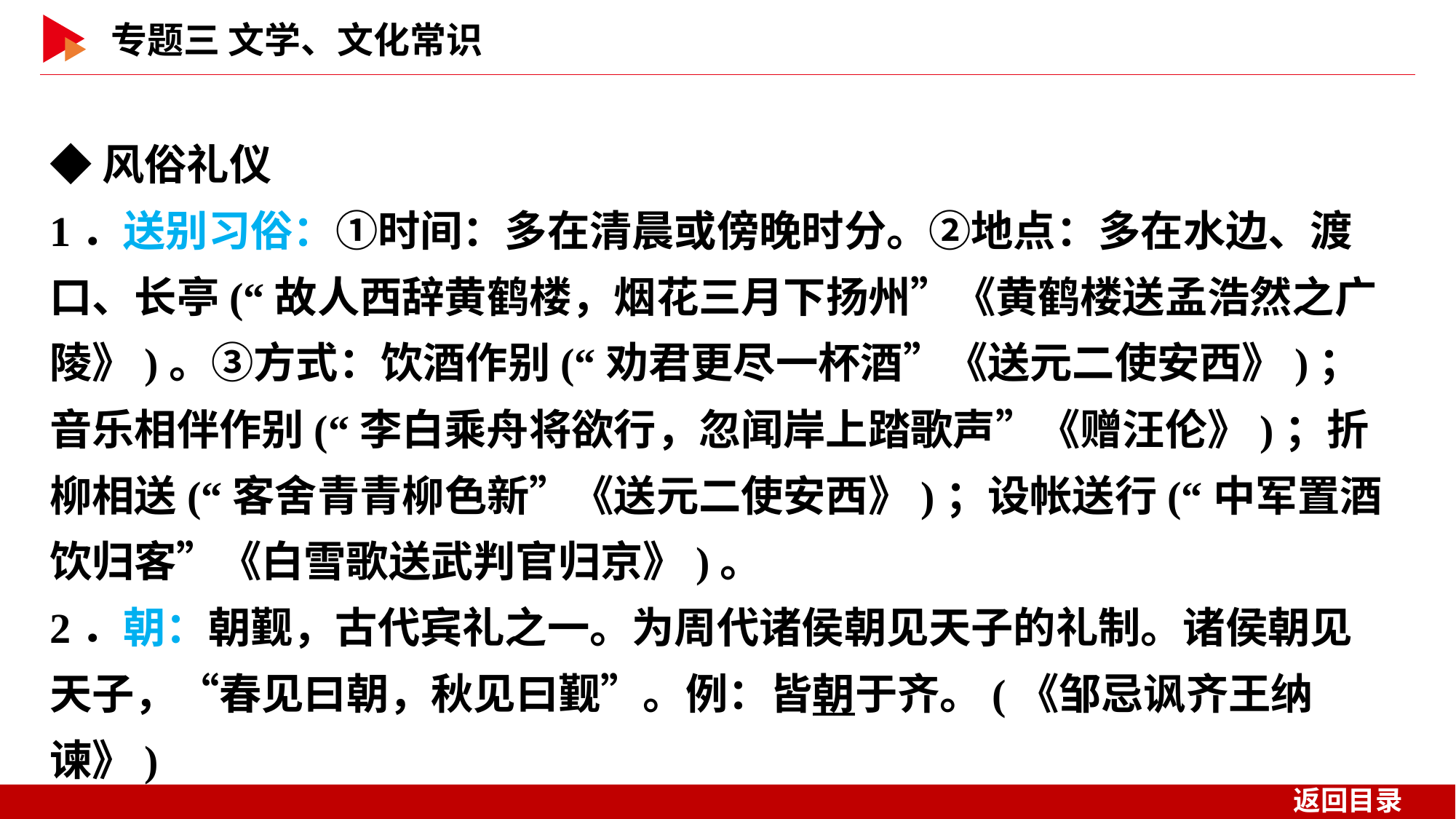

◆风俗礼仪
1．送别习俗：①时间：多在清晨或傍晚时分。②地点：多在水边、渡口、长亭(“故人西辞黄鹤楼，烟花三月下扬州”《黄鹤楼送孟浩然之广陵》)。③方式：饮酒作别(“劝君更尽一杯酒”《送元二使安西》)；音乐相伴作别(“李白乘舟将欲行，忽闻岸上踏歌声”《赠汪伦》)；折柳相送(“客舍青青柳色新”《送元二使安西》)；设帐送行(“中军置酒饮归客”《白雪歌送武判官归京》)。
2．朝：朝觐，古代宾礼之一。为周代诸侯朝见天子的礼制。诸侯朝见天子，“春见曰朝，秋见曰觐”。例：皆朝于齐。(《邹忌讽齐王纳谏》)